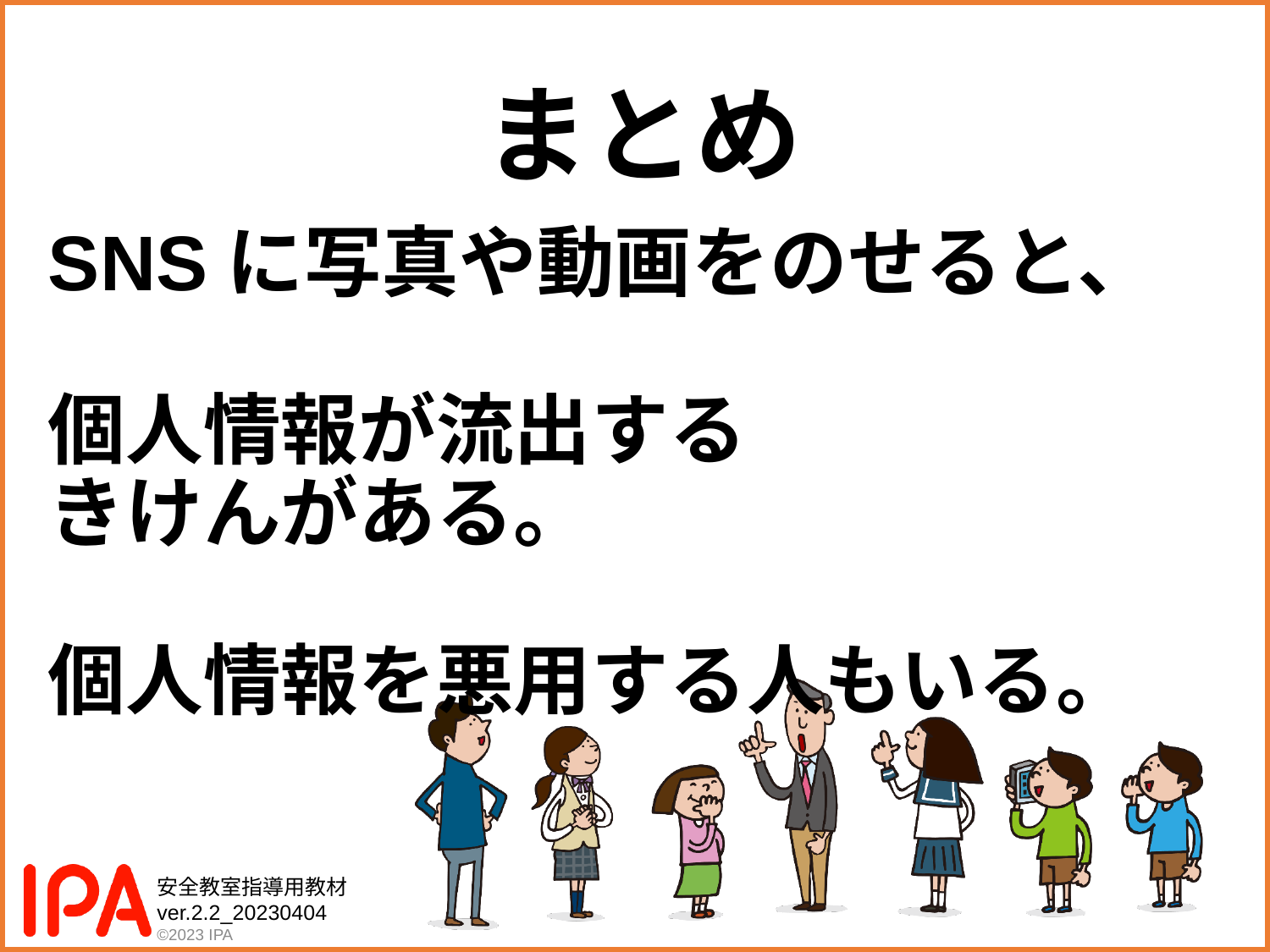

SNSに写真や動画をのせると、
個人情報が流出する
きけんがある。
個人情報を悪用する人もいる。